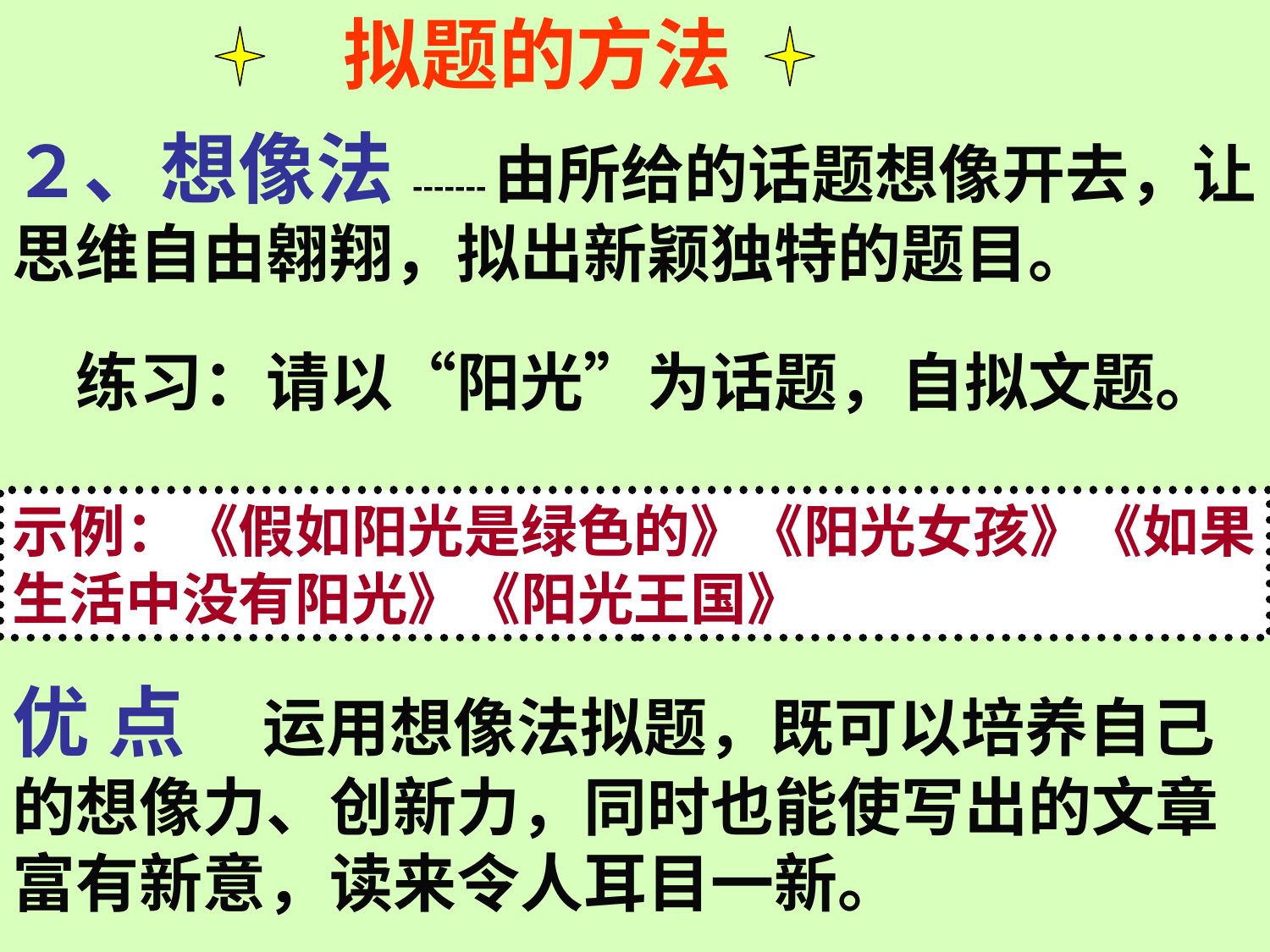

拟题的方法

２、想像法-------由所给的话题想像开去，让思维自由翱翔，拟出新颖独特的题目。
　练习：请以“阳光”为话题，自拟文题。
示例：《假如阳光是绿色的》《阳光女孩》《如果生活中没有阳光》《阳光王国》
优 点　运用想像法拟题，既可以培养自己的想像力、创新力，同时也能使写出的文章富有新意，读来令人耳目一新。